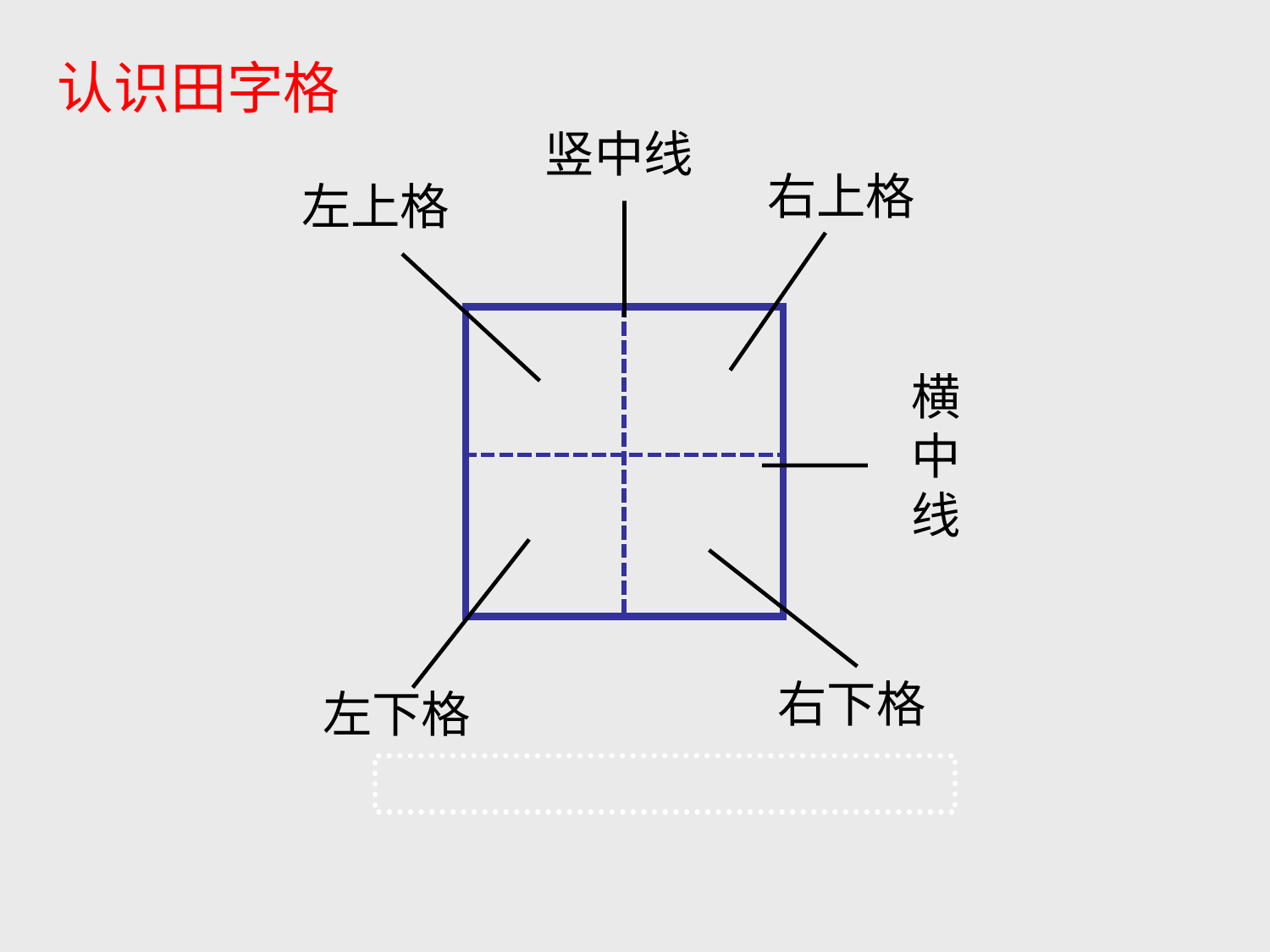

认识田字格
竖中线

右上格

左上格

|  |  |
| --- | --- |
|  |  |
横中线

左下格

右下格